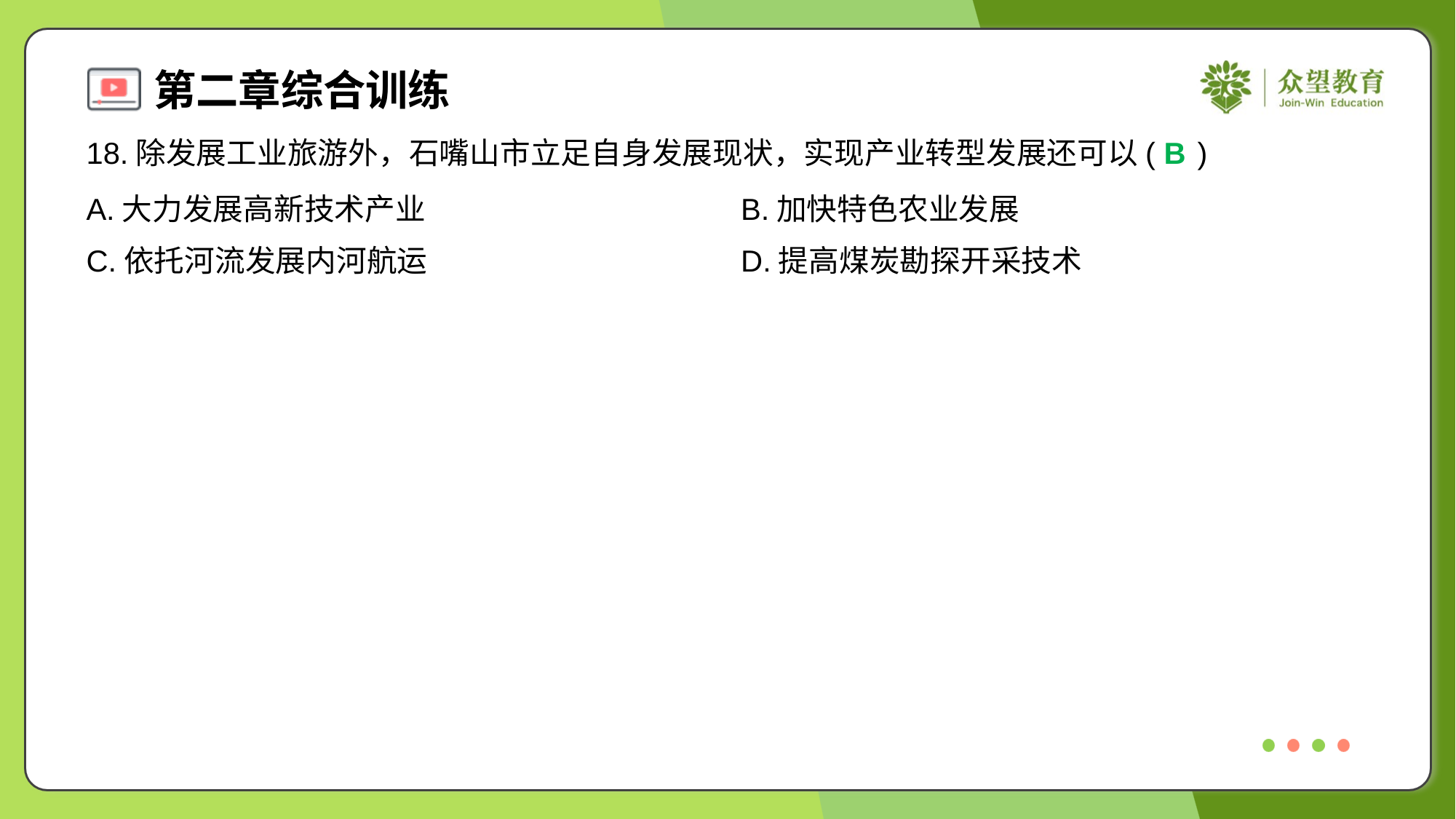

18.除发展工业旅游外，石嘴山市立足自身发展现状，实现产业转型发展还可以(     )
B
A.大力发展高新技术产业	B.加快特色农业发展
C.依托河流发展内河航运	D.提高煤炭勘探开采技术